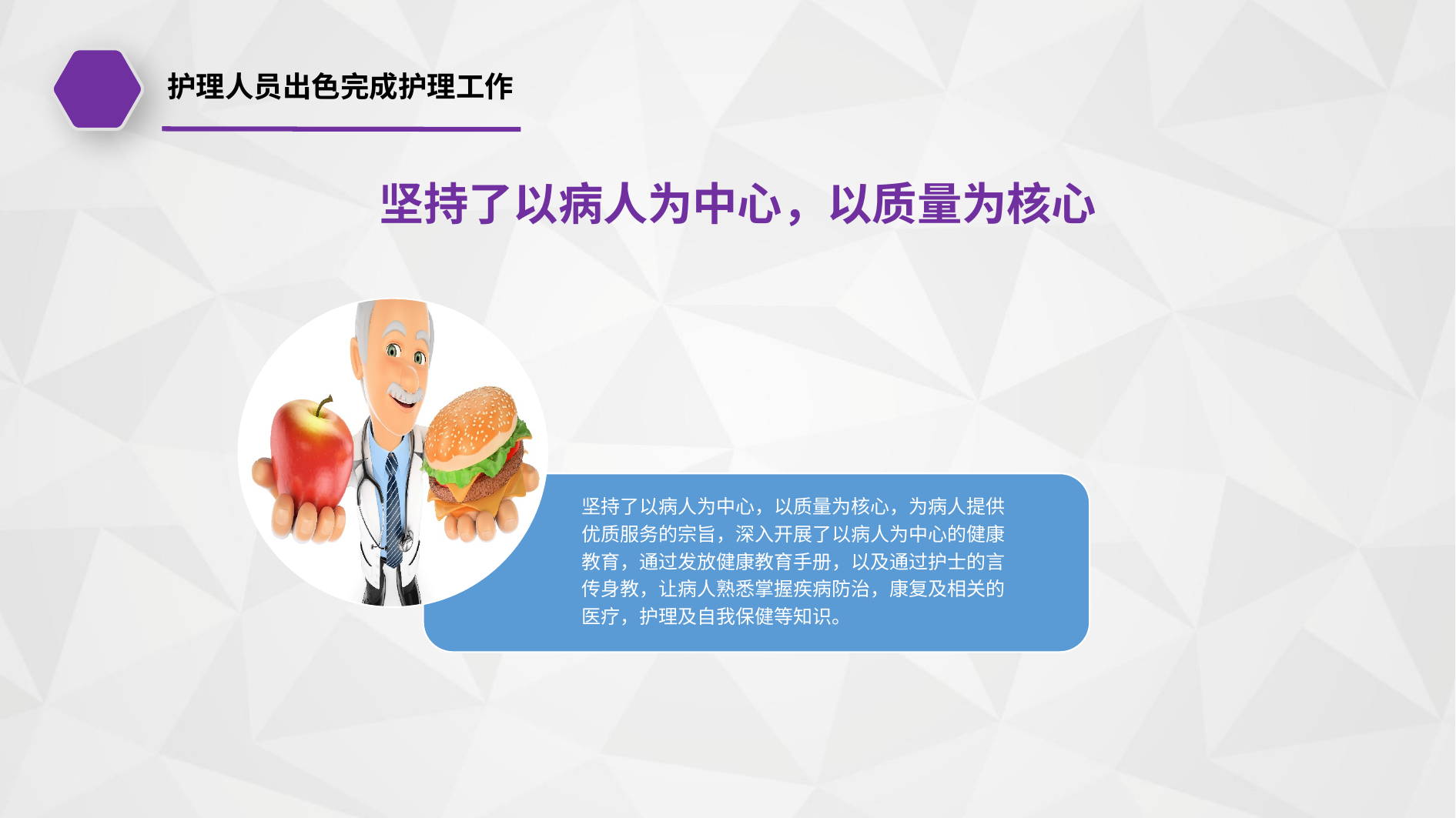

护理人员出色完成护理工作
坚持了以病人为中心，以质量为核心，为病人提供
优质服务的宗旨，深入开展了以病人为中心的健康
教育，通过发放健康教育手册，以及通过护士的言
传身教，让病人熟悉掌握疾病防治，康复及相关的
医疗，护理及自我保健等知识。

坚持了以病人为中心，以质量为核心